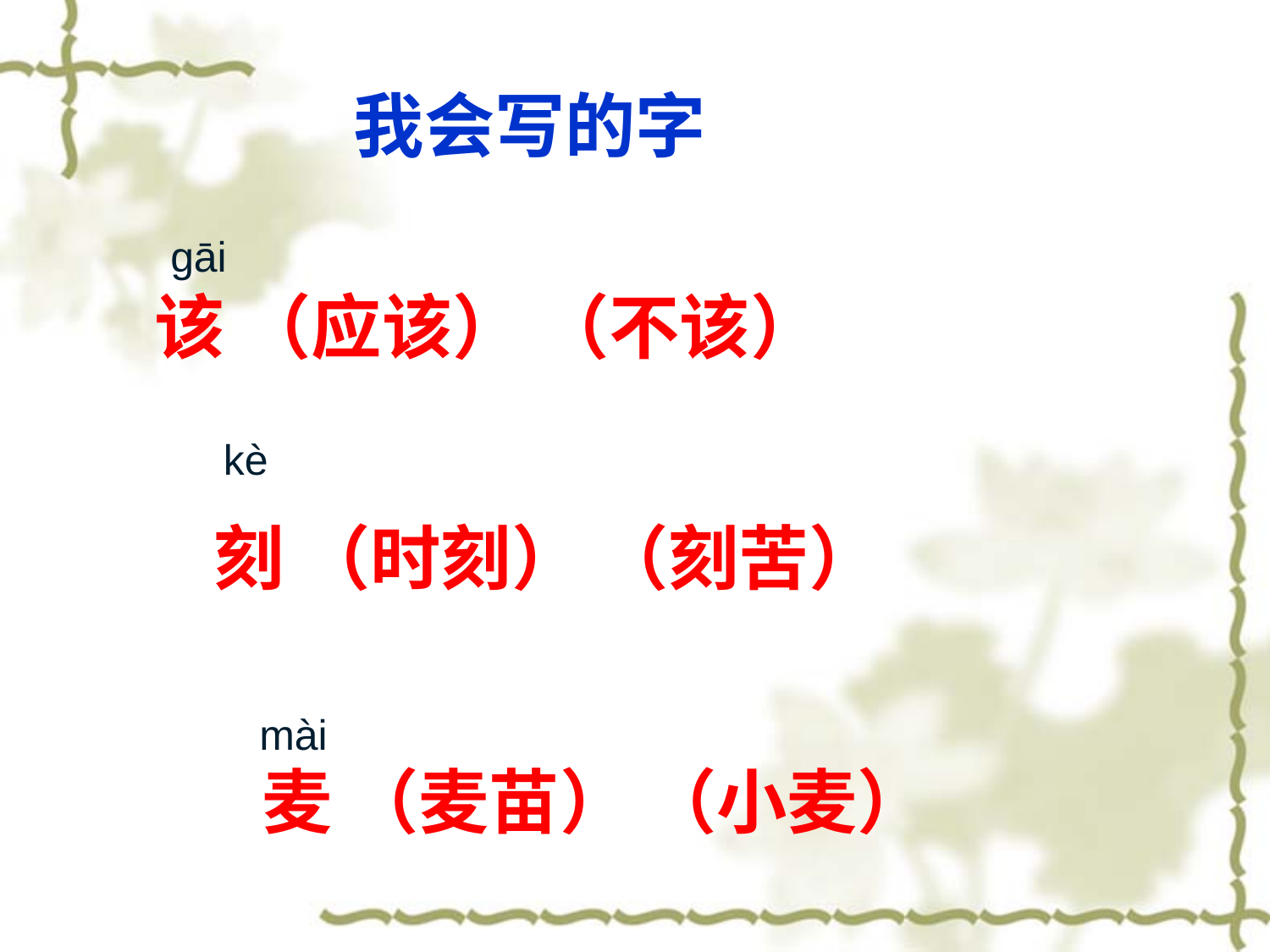

我会写的字
gāi
该 （应该） （不该）
kè
刻 （时刻） （刻苦）
mài
麦 （麦苗） （小麦）